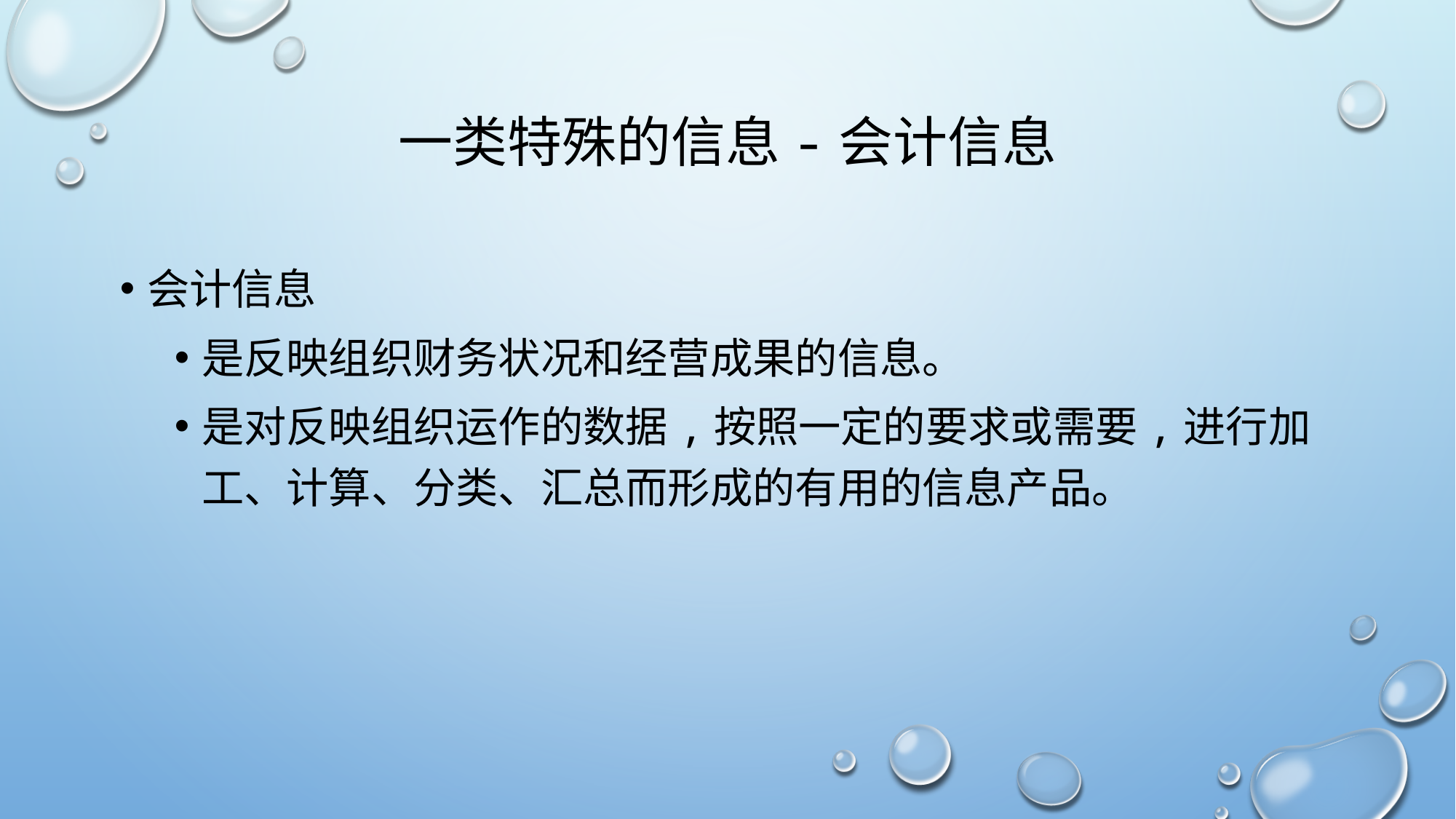

# 一类特殊的信息-会计信息
会计信息
是反映组织财务状况和经营成果的信息。
是对反映组织运作的数据,按照一定的要求或需要,进行加工、计算、分类、汇总而形成的有用的信息产品。